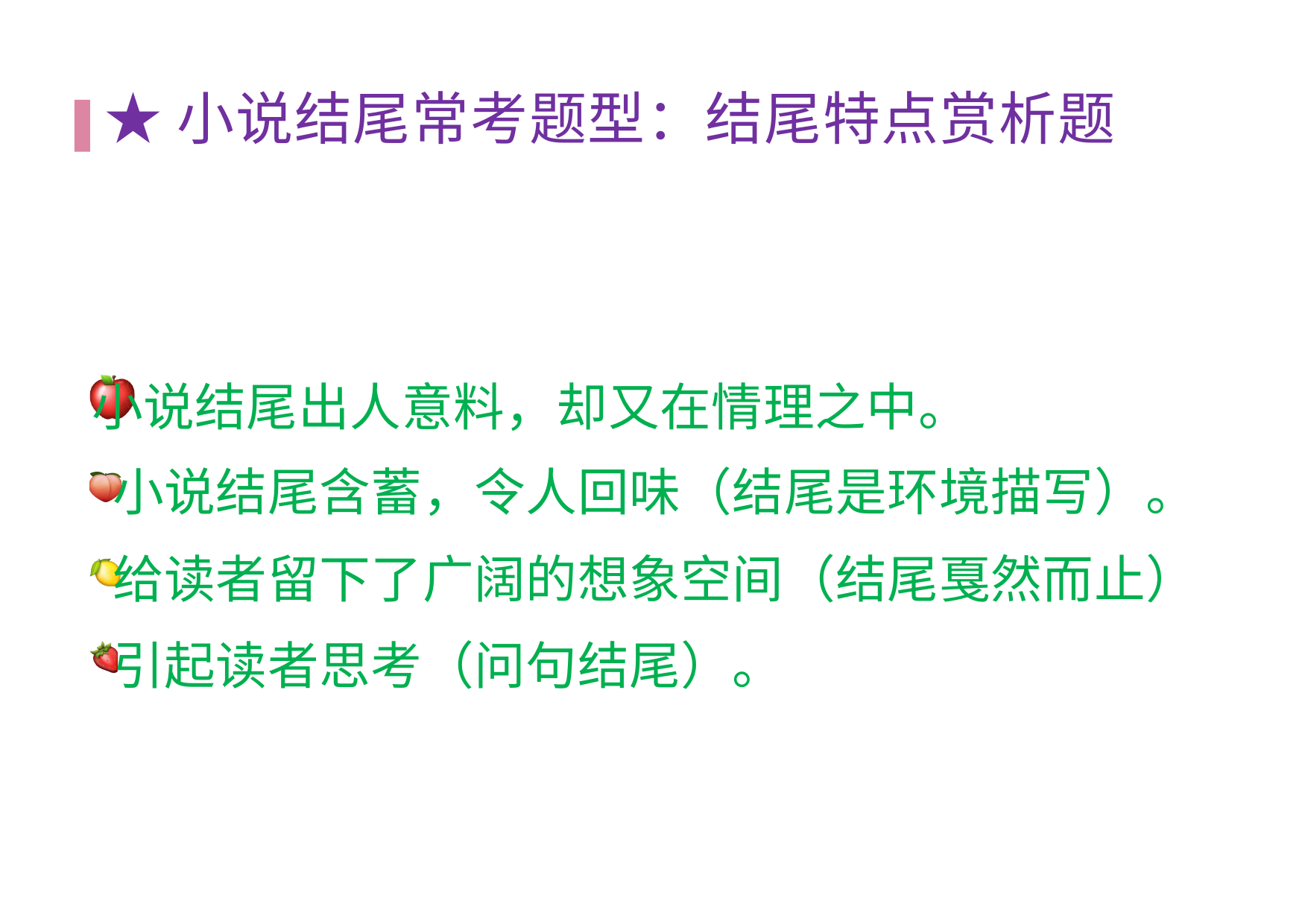

# ★⼩说结尾常考题型：结尾特点赏析题

⼩说结尾出⼈意料，却⼜在情理之中。
 ⼩说结尾含蓄，令⼈回味（结尾是环境描写）。
 给读者留下了⼴阔的想象空间（结尾戛然⽽⽌）
 引起读者思考（问句结尾）。